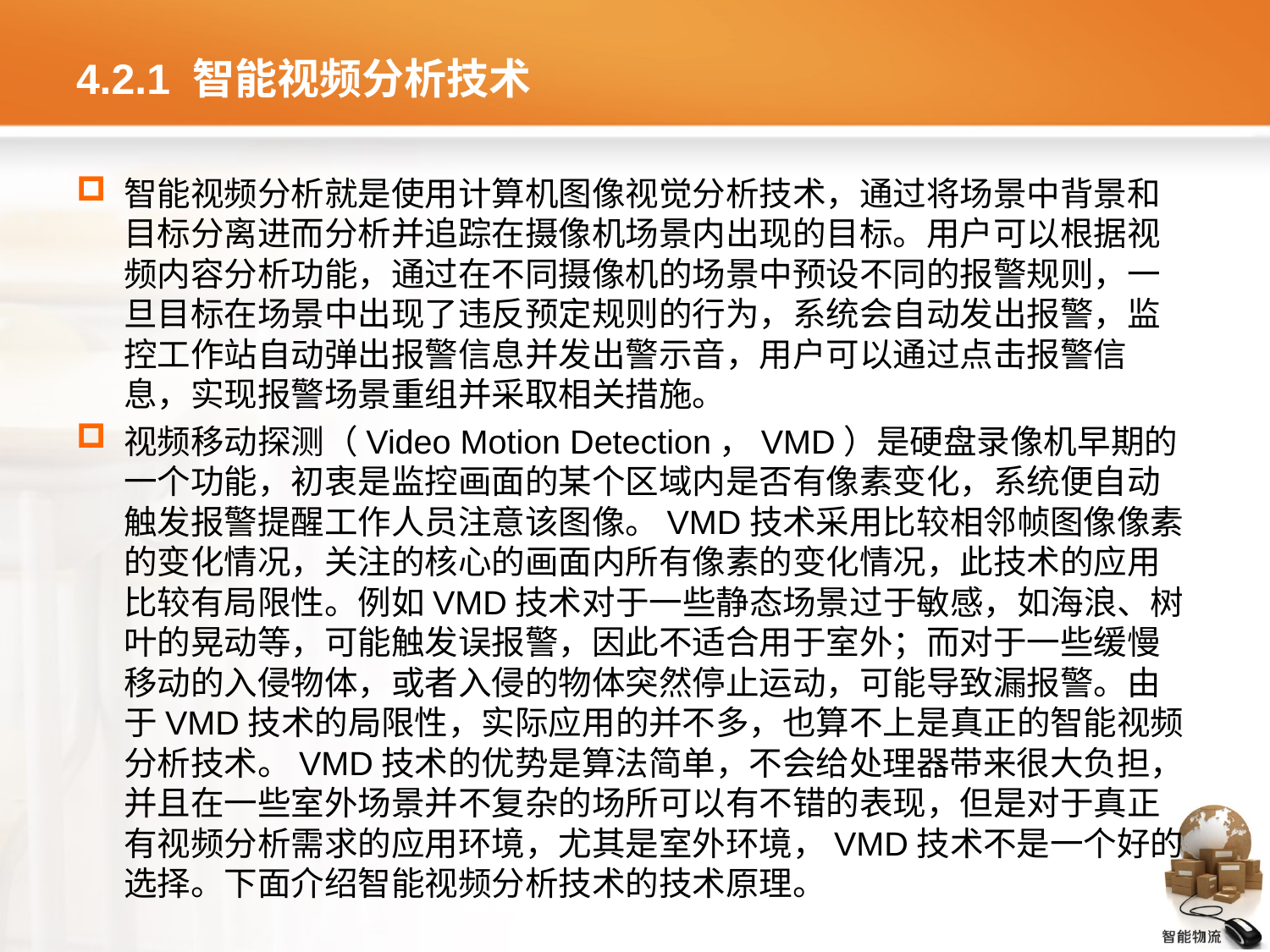

# 4.2.1 智能视频分析技术
智能视频分析就是使用计算机图像视觉分析技术，通过将场景中背景和目标分离进而分析并追踪在摄像机场景内出现的目标。用户可以根据视频内容分析功能，通过在不同摄像机的场景中预设不同的报警规则，一旦目标在场景中出现了违反预定规则的行为，系统会自动发出报警，监控工作站自动弹出报警信息并发出警示音，用户可以通过点击报警信息，实现报警场景重组并采取相关措施。
视频移动探测（Video Motion Detection，VMD）是硬盘录像机早期的一个功能，初衷是监控画面的某个区域内是否有像素变化，系统便自动触发报警提醒工作人员注意该图像。VMD技术采用比较相邻帧图像像素的变化情况，关注的核心的画面内所有像素的变化情况，此技术的应用比较有局限性。例如VMD技术对于一些静态场景过于敏感，如海浪、树叶的晃动等，可能触发误报警，因此不适合用于室外；而对于一些缓慢移动的入侵物体，或者入侵的物体突然停止运动，可能导致漏报警。由于VMD技术的局限性，实际应用的并不多，也算不上是真正的智能视频分析技术。VMD技术的优势是算法简单，不会给处理器带来很大负担，并且在一些室外场景并不复杂的场所可以有不错的表现，但是对于真正有视频分析需求的应用环境，尤其是室外环境，VMD技术不是一个好的选择。下面介绍智能视频分析技术的技术原理。